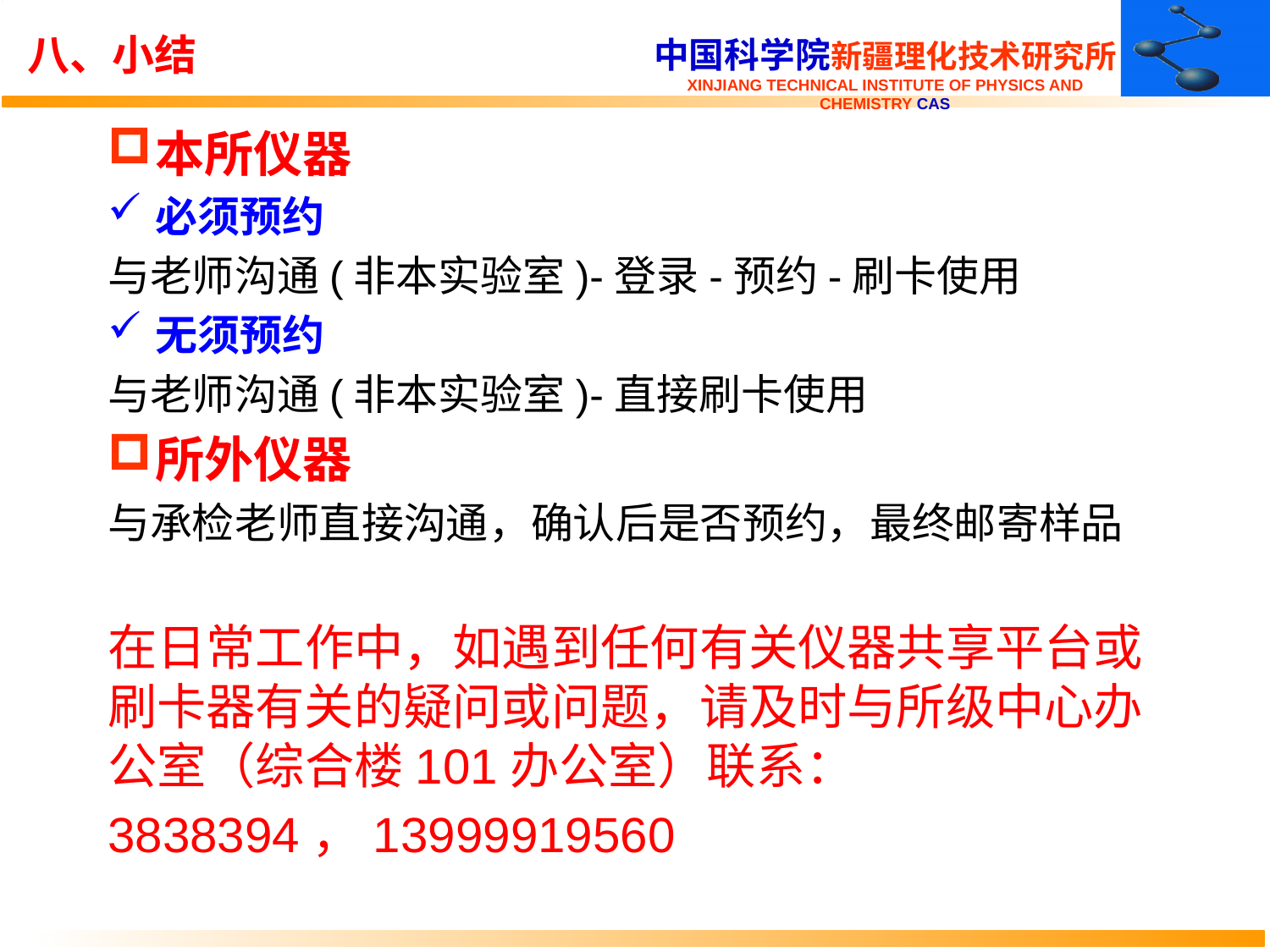

# 八、小结
本所仪器
必须预约
与老师沟通(非本实验室)-登录-预约-刷卡使用
无须预约
与老师沟通(非本实验室)-直接刷卡使用
所外仪器
与承检老师直接沟通，确认后是否预约，最终邮寄样品

在日常工作中，如遇到任何有关仪器共享平台或刷卡器有关的疑问或问题，请及时与所级中心办公室（综合楼101办公室）联系：
3838394，13999919560